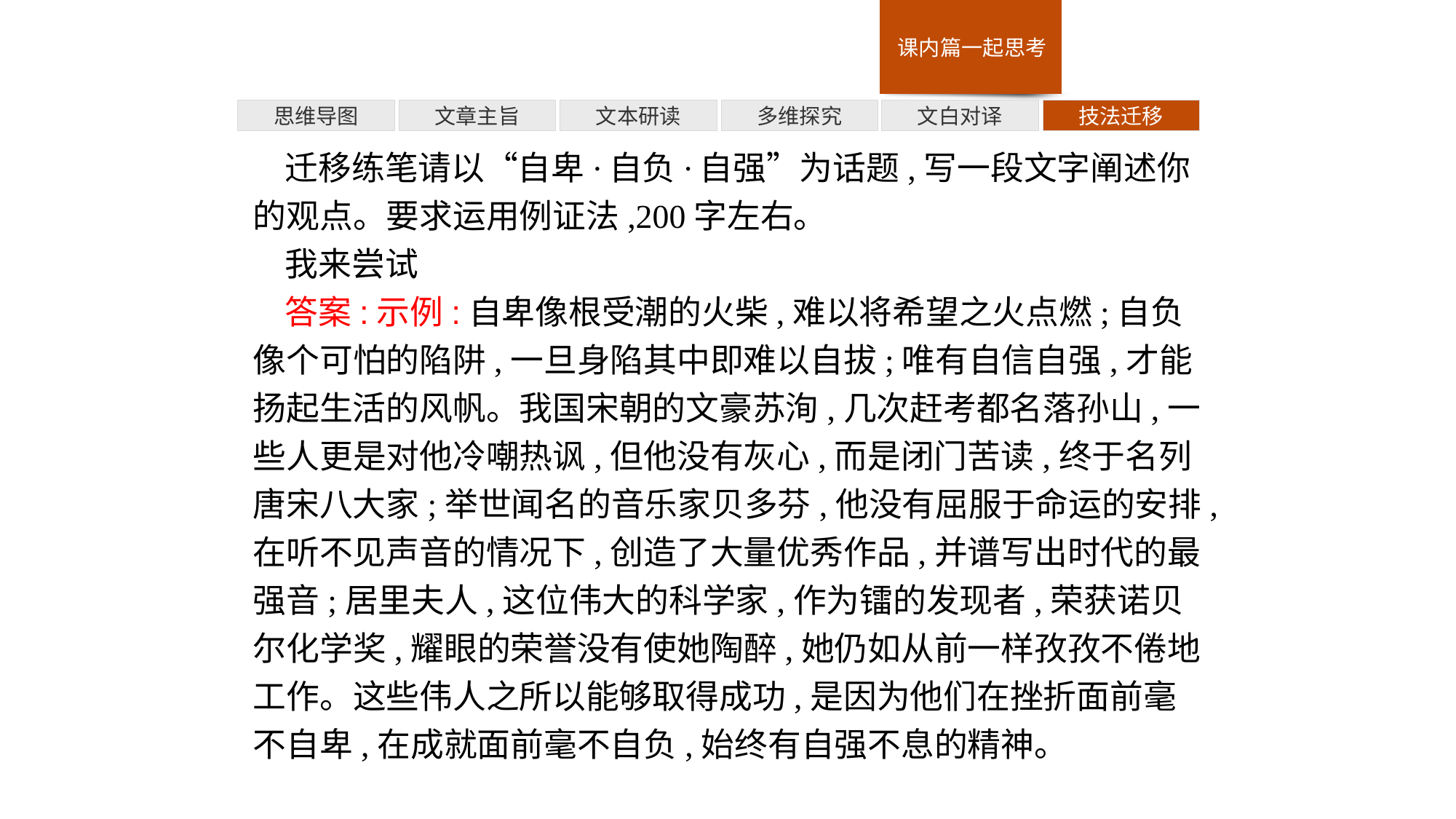

多维探究
技法迁移
思维导图
文章主旨
文本研读
文白对译
迁移练笔请以“自卑·自负·自强”为话题,写一段文字阐述你的观点。要求运用例证法,200字左右。
我来尝试
答案:示例:自卑像根受潮的火柴,难以将希望之火点燃;自负像个可怕的陷阱,一旦身陷其中即难以自拔;唯有自信自强,才能扬起生活的风帆。我国宋朝的文豪苏洵,几次赶考都名落孙山,一些人更是对他冷嘲热讽,但他没有灰心,而是闭门苦读,终于名列唐宋八大家;举世闻名的音乐家贝多芬,他没有屈服于命运的安排,在听不见声音的情况下,创造了大量优秀作品,并谱写出时代的最强音;居里夫人,这位伟大的科学家,作为镭的发现者,荣获诺贝尔化学奖,耀眼的荣誉没有使她陶醉,她仍如从前一样孜孜不倦地工作。这些伟人之所以能够取得成功,是因为他们在挫折面前毫不自卑,在成就面前毫不自负,始终有自强不息的精神。